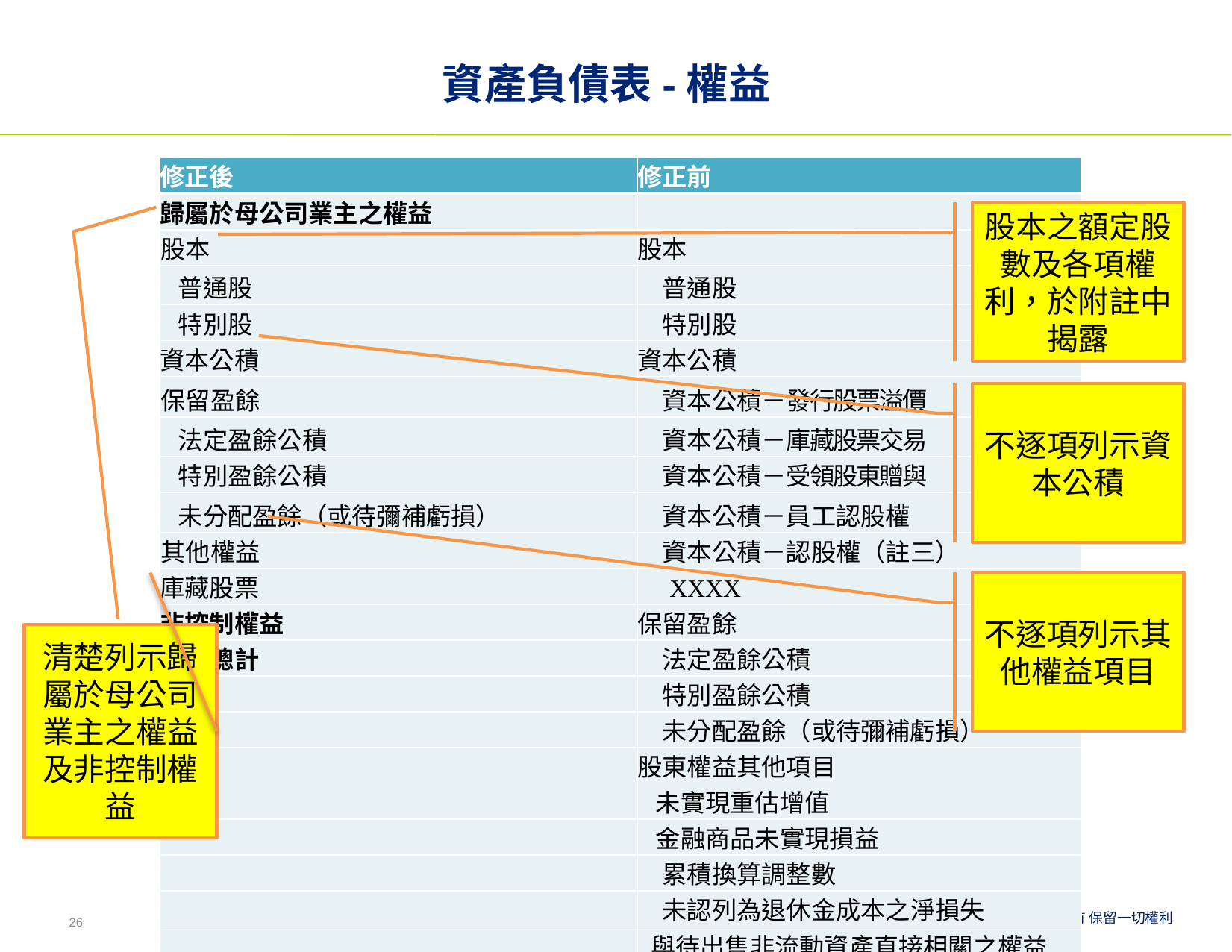

# 資產負債表-權益
| 修正後 | 修正前 |
| --- | --- |
| 歸屬於母公司業主之權益 |  |
| 股本 | 股本 |
| 普通股 | 普通股 |
| 特別股 | 特別股 |
| 資本公積 | 資本公積 |
| 保留盈餘 | 資本公積－發行股票溢價 |
| 法定盈餘公積 | 資本公積－庫藏股票交易 |
| 特別盈餘公積 | 資本公積－受領股東贈與 |
| 未分配盈餘（或待彌補虧損） | 資本公積－員工認股權 |
| 其他權益 | 資本公積－認股權（註三） |
| 庫藏股票 | XXXX |
| 非控制權益 | 保留盈餘 |
| 權益總計 | 法定盈餘公積 |
|  | 特別盈餘公積 |
|  | 未分配盈餘（或待彌補虧損） |
|  | 股東權益其他項目 未實現重估增值 |
|  | 金融商品未實現損益 |
|  | 累積換算調整數 |
|  | 未認列為退休金成本之淨損失 |
|  | 與待出售非流動資產直接相關之權益 |
|  | 庫藏股票 |
|  | 股東權益總計 |
股本之額定股數及各項權利，於附註中揭露
不逐項列示資本公積
不逐項列示其他權益項目
清楚列示歸屬於母公司業主之權益及非控制權益
26